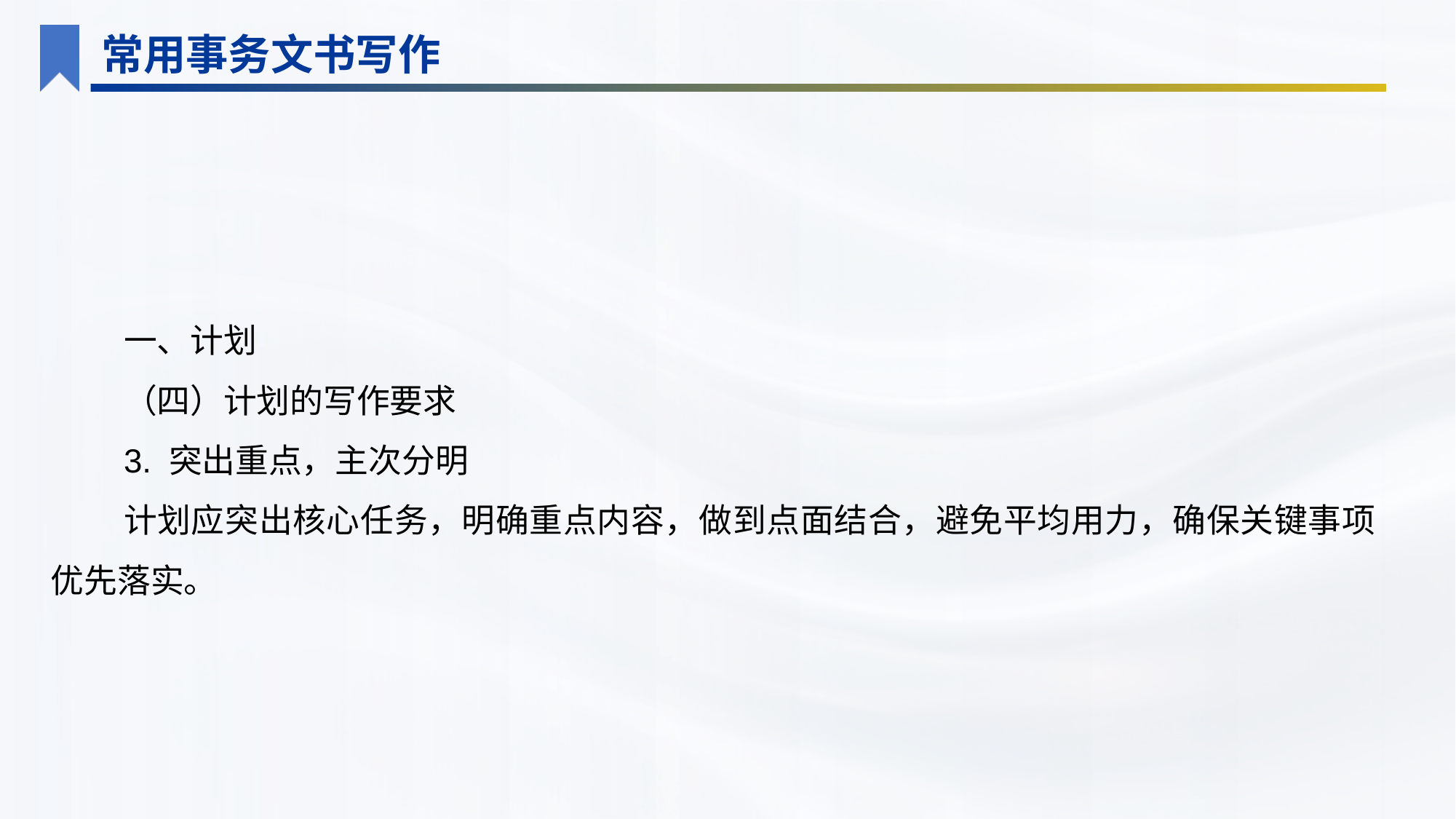

常用事务文书写作
一、计划
（四）计划的写作要求
3. 突出重点，主次分明
计划应突出核心任务，明确重点内容，做到点面结合，避免平均用力，确保关键事项优先落实。